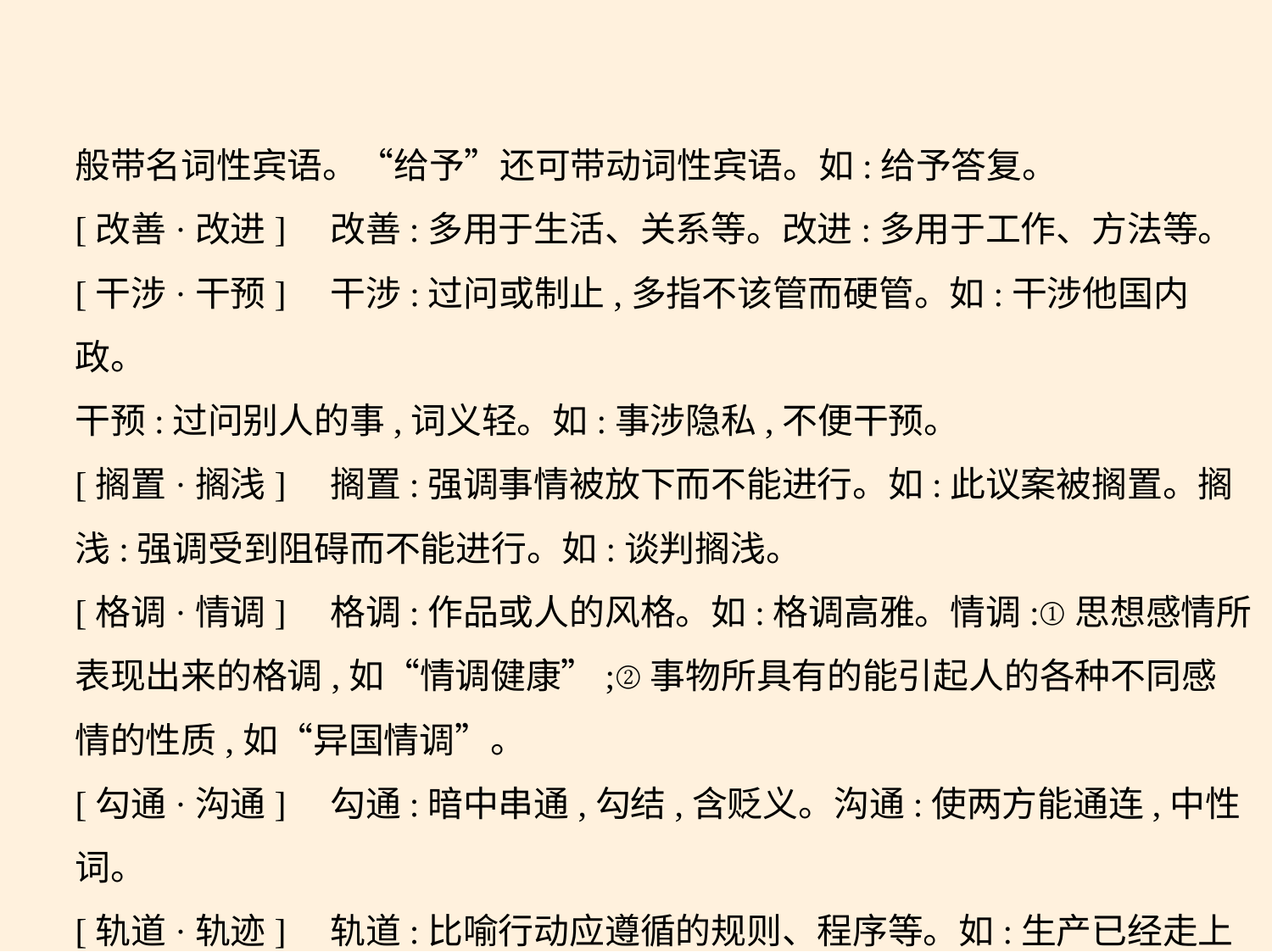

般带名词性宾语。“给予”还可带动词性宾语。如:给予答复。
[改善·改进]　改善:多用于生活、关系等。改进:多用于工作、方法等。
[干涉·干预]    干涉:过问或制止,多指不该管而硬管。如:干涉他国内政。
干预:过问别人的事,词义轻。如:事涉隐私,不便干预。
[搁置·搁浅]　搁置:强调事情被放下而不能进行。如:此议案被搁置。搁
浅:强调受到阻碍而不能进行。如:谈判搁浅。
[格调·情调]　格调:作品或人的风格。如:格调高雅。情调:①思想感情所
表现出来的格调,如“情调健康”;②事物所具有的能引起人的各种不同感
情的性质,如“异国情调”。
[勾通·沟通]　勾通:暗中串通,勾结,含贬义。沟通:使两方能通连,中性词。
[轨道·轨迹]　轨道:比喻行动应遵循的规则、程序等。如:生产已经走上轨
道。轨迹:比喻人生经历的或事物发展的道路。如:诗人一生的轨迹。